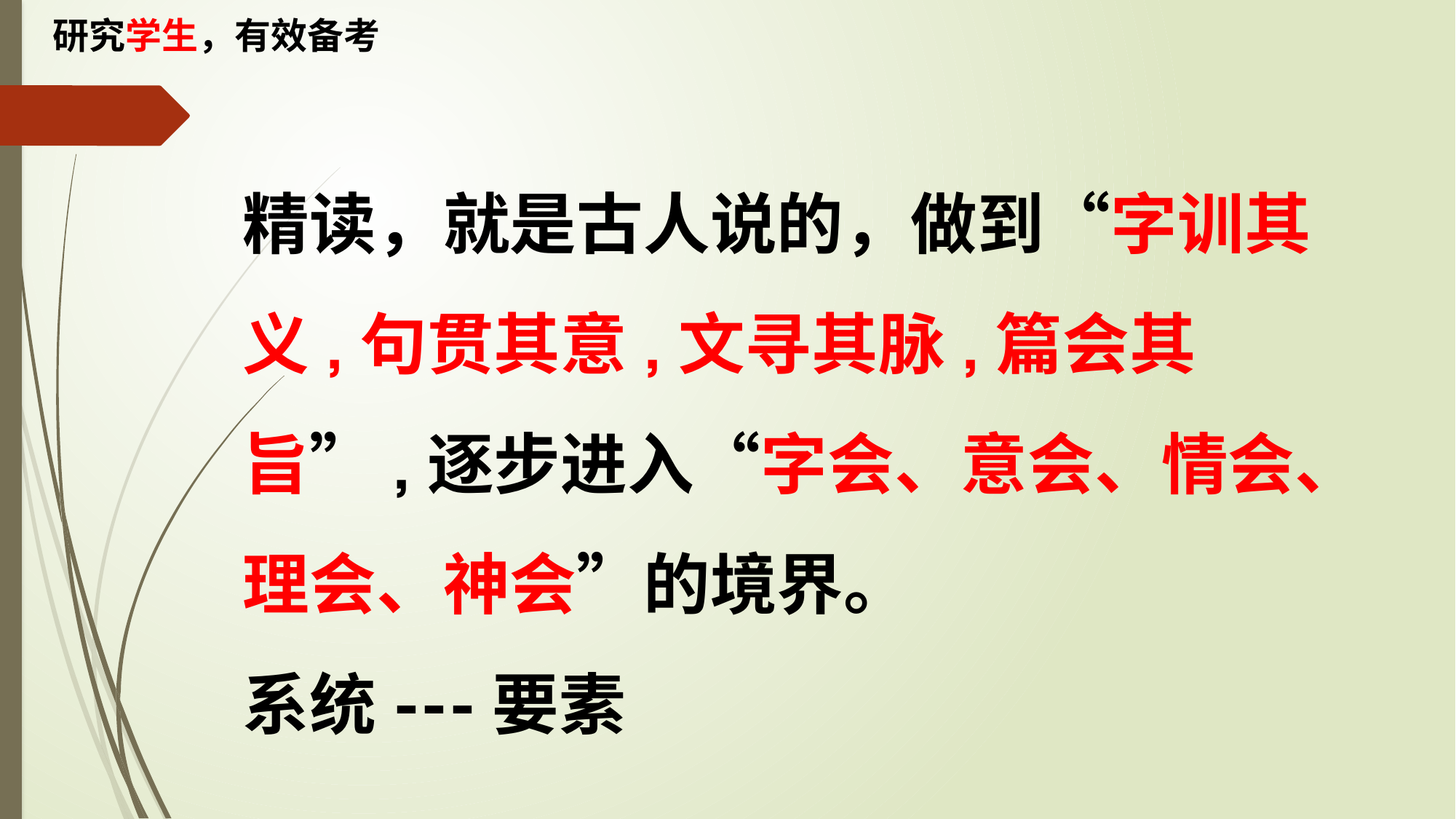

研究学生，有效备考
精读，就是古人说的，做到“字训其义,句贯其意,文寻其脉,篇会其旨”,逐步进入“字会、意会、情会、理会、神会”的境界。
系统---要素